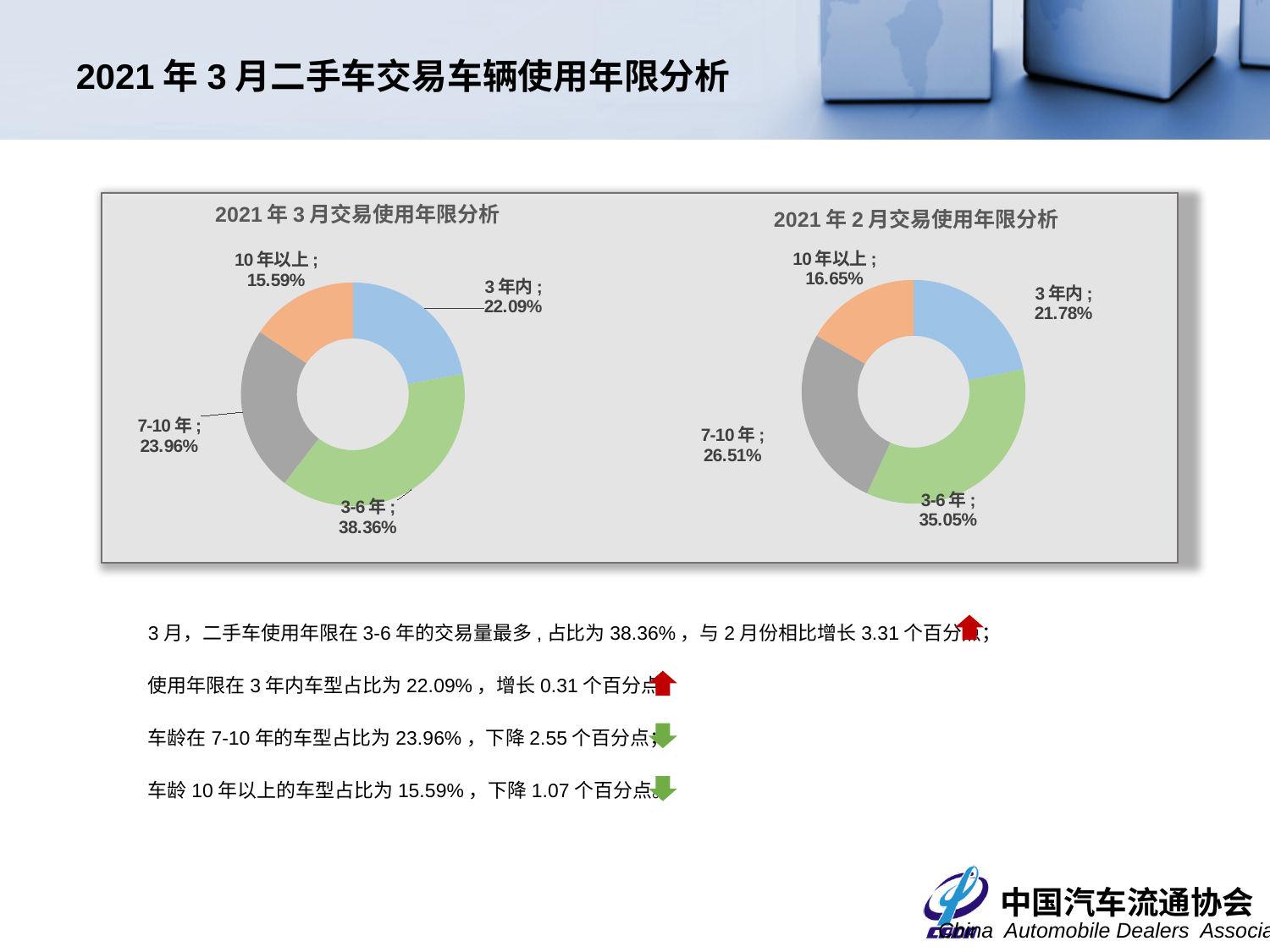

# 2021年3月二手车交易车辆使用年限分析

### Chart: 2021年3月交易使用年限分析

| Category | 交易数量 |
|---|---|
| 3年内 | 0.220890250532339 |
| 3-6年 | 0.3836327029819269 |
| 7-10年 | 0.2396013050192509 |
| 10年以上 | 0.1558757414664832 |

### Chart: 2021年2月交易使用年限分析

| Category |  |
|---|---|
| 3年内 | 0.21777714507625043 |
| 3-6年 | 0.35054153551775863 |
| 7-10年 | 0.265140437059515 |
| 10年以上 | 0.16654088234647596 |
3月，二手车使用年限在3-6年的交易量最多,占比为38.36%，与2月份相比增长3.31个百分点；
使用年限在3年内车型占比为22.09%，增长0.31个百分点；
车龄在7-10年的车型占比为23.96%，下降2.55个百分点；
车龄10年以上的车型占比为15.59%，下降1.07个百分点。